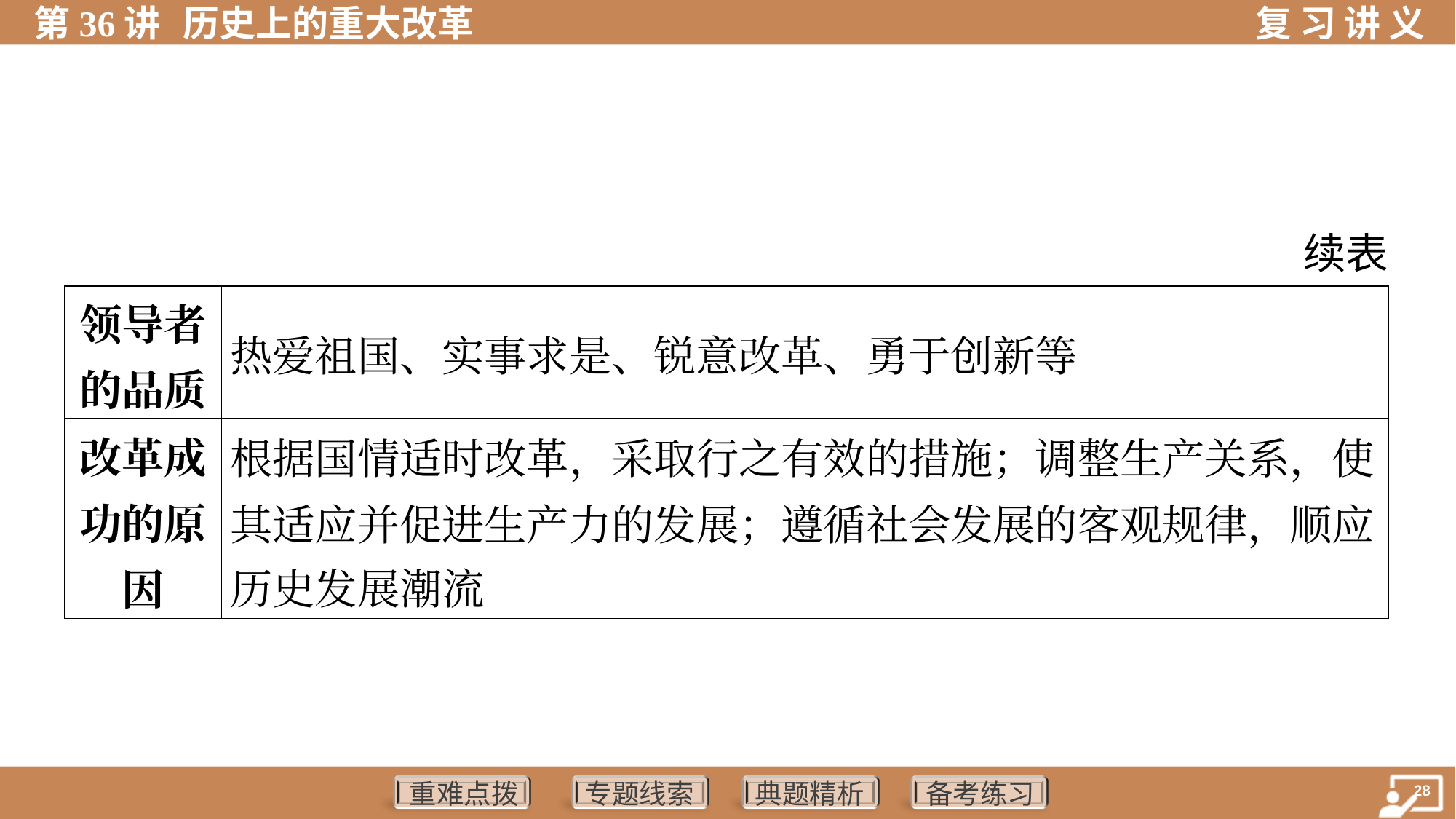

续表
| 领导者 的品质 | 热爱祖国、实事求是、锐意改革、勇于创新等 |
| --- | --- |
| 改革成 功的原 因 | 根据国情适时改革，采取行之有效的措施；调整生产关系，使 其适应并促进生产力的发展；遵循社会发展的客观规律，顺应 历史发展潮流 |